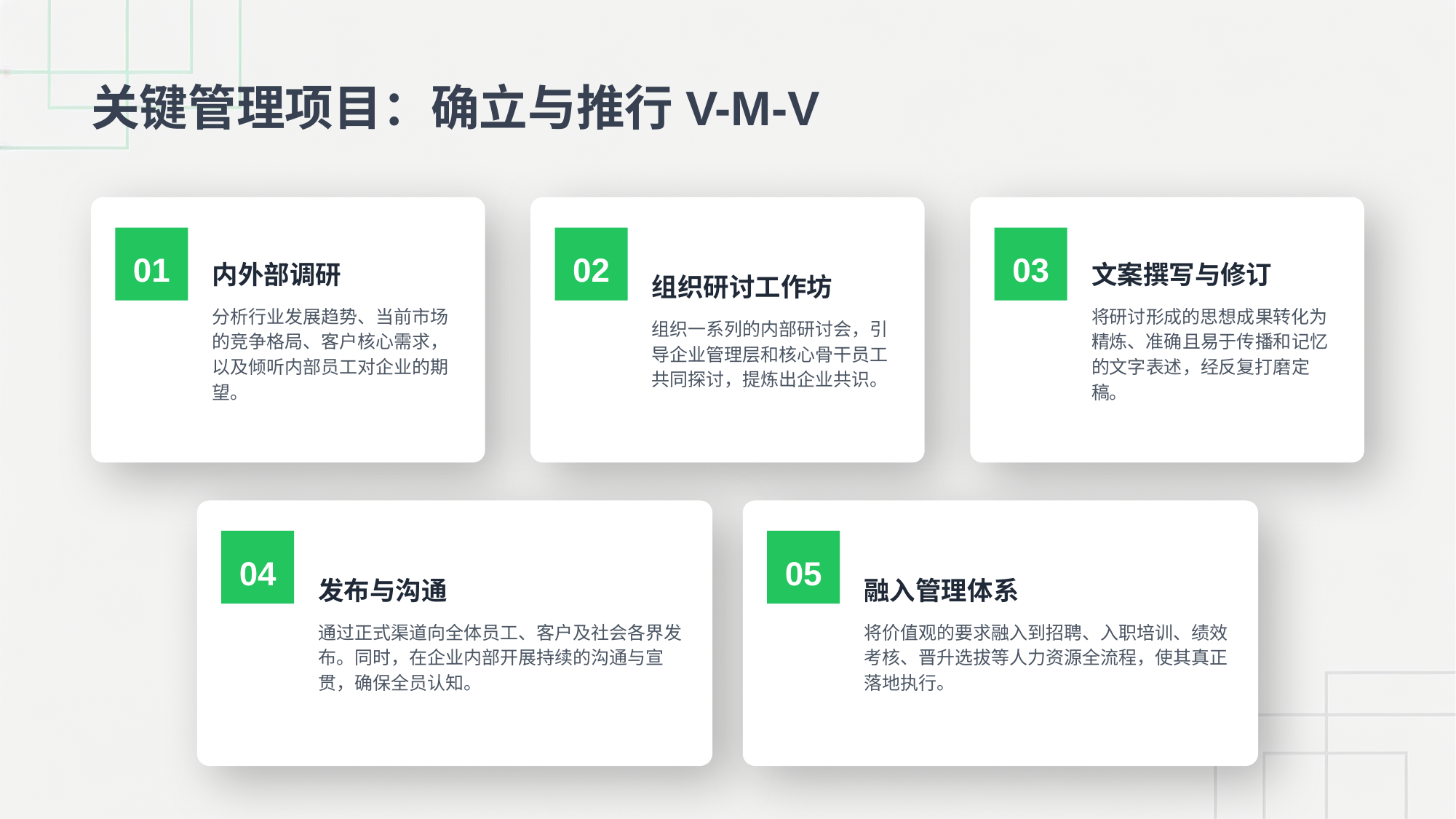

关键管理项目：确立与推行V-M-V

内外部调研
分析行业发展趋势、当前市场的竞争格局、客户核心需求，以及倾听内部员工对企业的期望。
组织研讨工作坊
组织一系列的内部研讨会，引导企业管理层和核心骨干员工共同探讨，提炼出企业共识。
文案撰写与修订
将研讨形成的思想成果转化为精炼、准确且易于传播和记忆的文字表述，经反复打磨定稿。

01
02
03

发布与沟通
通过正式渠道向全体员工、客户及社会各界发布。同时，在企业内部开展持续的沟通与宣贯，确保全员认知。
融入管理体系
将价值观的要求融入到招聘、入职培训、绩效考核、晋升选拔等人力资源全流程，使其真正落地执行。

04
05